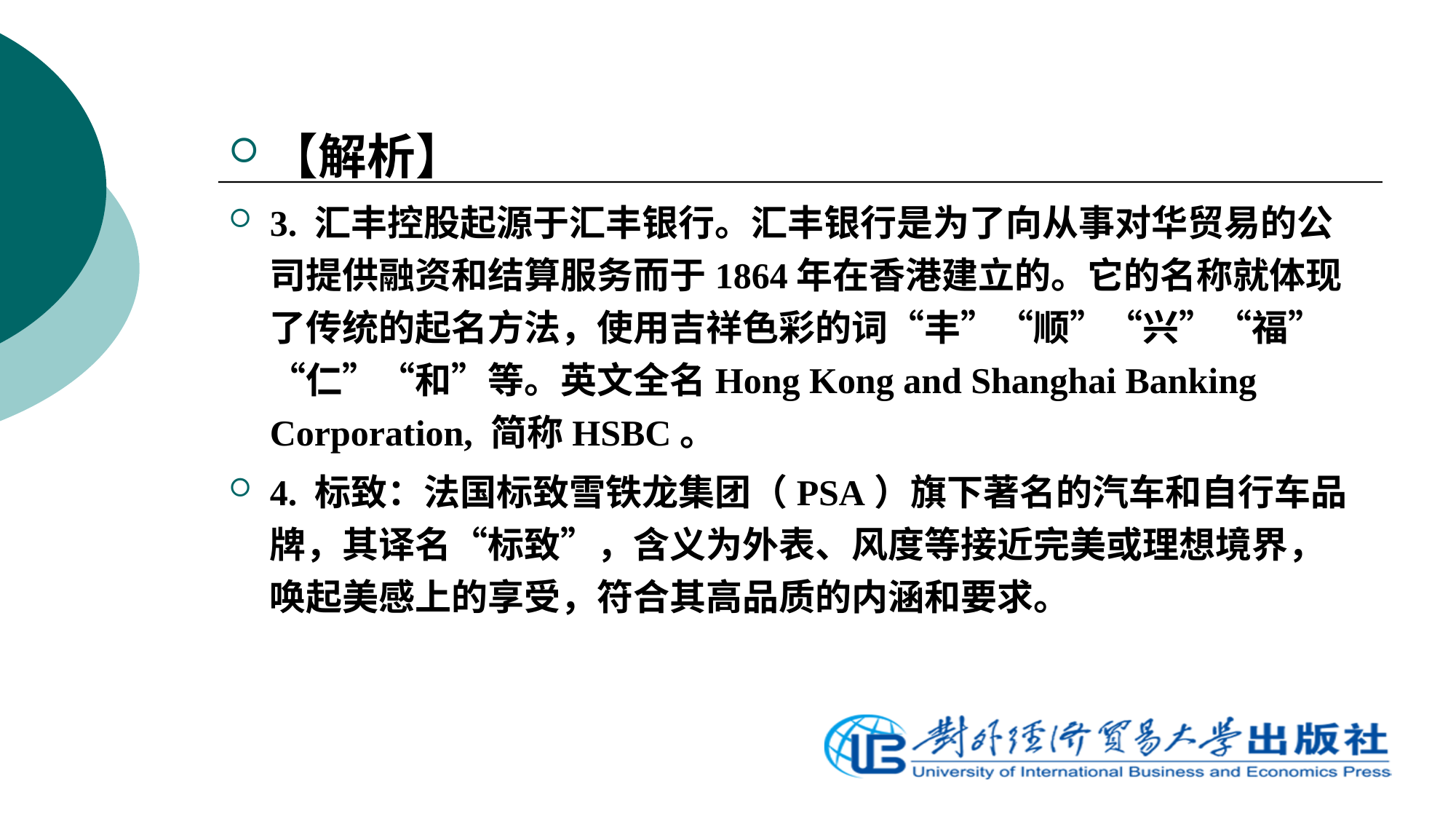

【解析】
3. 汇丰控股起源于汇丰银行。汇丰银行是为了向从事对华贸易的公司提供融资和结算服务而于1864年在香港建立的。它的名称就体现了传统的起名方法，使用吉祥色彩的词“丰”“顺”“兴”“福”“仁”“和”等。英文全名Hong Kong and Shanghai Banking Corporation, 简称HSBC。
4. 标致：法国标致雪铁龙集团（PSA）旗下著名的汽车和自行车品牌，其译名“标致”，含义为外表、风度等接近完美或理想境界，唤起美感上的享受，符合其高品质的内涵和要求。